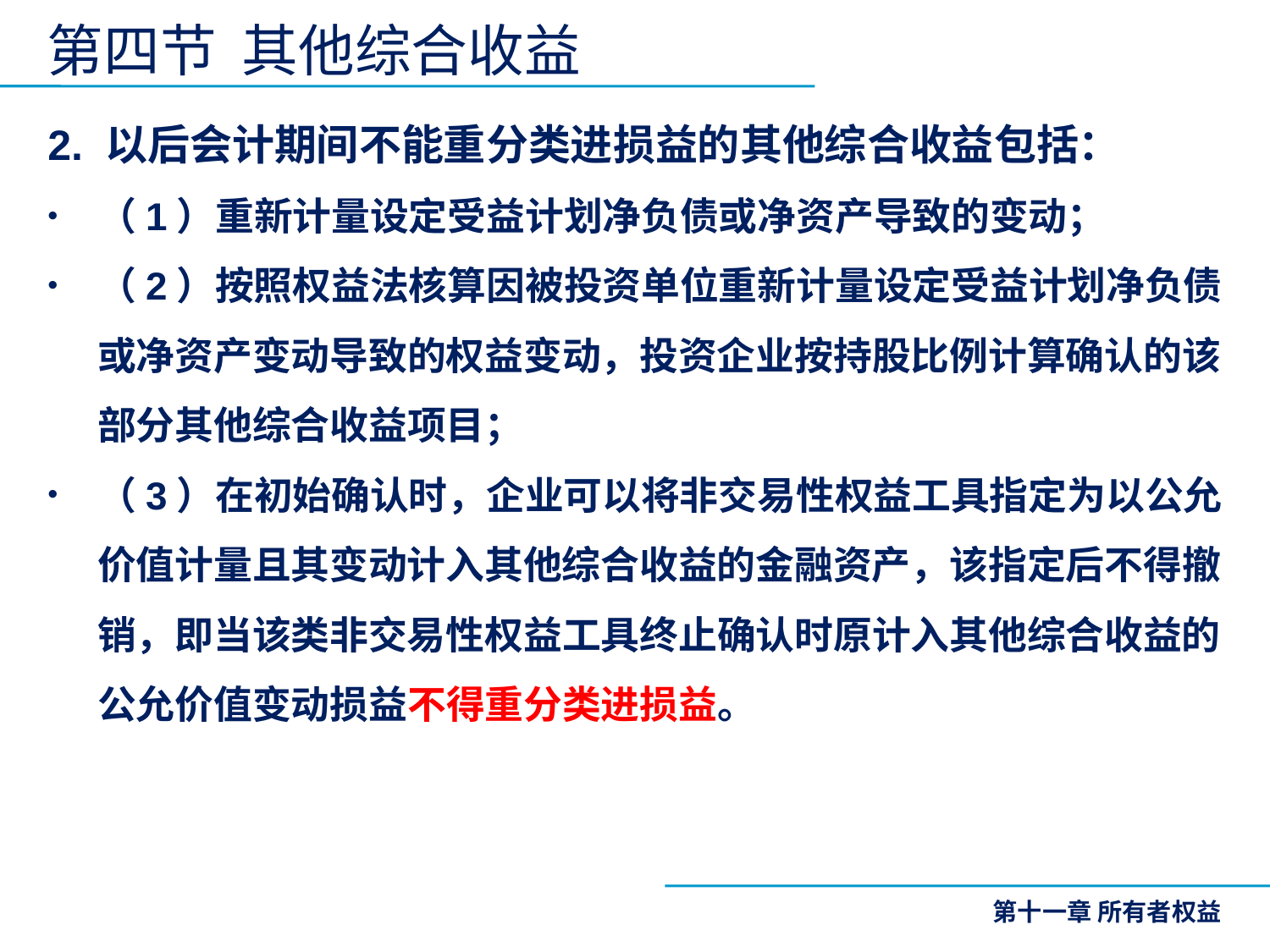

第四节  其他综合收益
2. 以后会计期间不能重分类进损益的其他综合收益包括：
（1）重新计量设定受益计划净负债或净资产导致的变动；
（2）按照权益法核算因被投资单位重新计量设定受益计划净负债或净资产变动导致的权益变动，投资企业按持股比例计算确认的该部分其他综合收益项目；
（3）在初始确认时，企业可以将非交易性权益工具指定为以公允价值计量且其变动计入其他综合收益的金融资产，该指定后不得撤销，即当该类非交易性权益工具终止确认时原计入其他综合收益的公允价值变动损益不得重分类进损益。